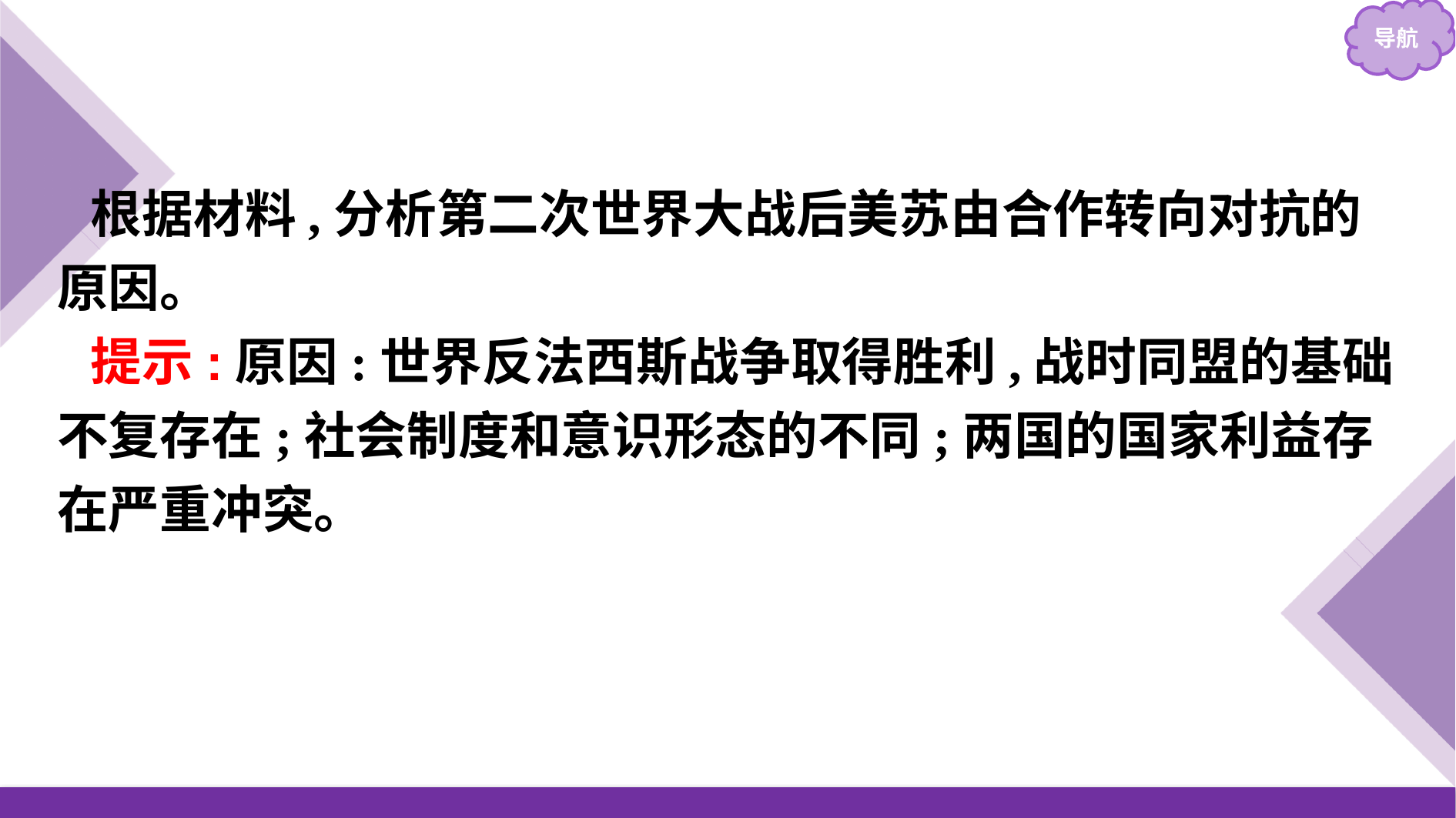

根据材料,分析第二次世界大战后美苏由合作转向对抗的原因。
提示:原因:世界反法西斯战争取得胜利,战时同盟的基础不复存在;社会制度和意识形态的不同;两国的国家利益存在严重冲突。